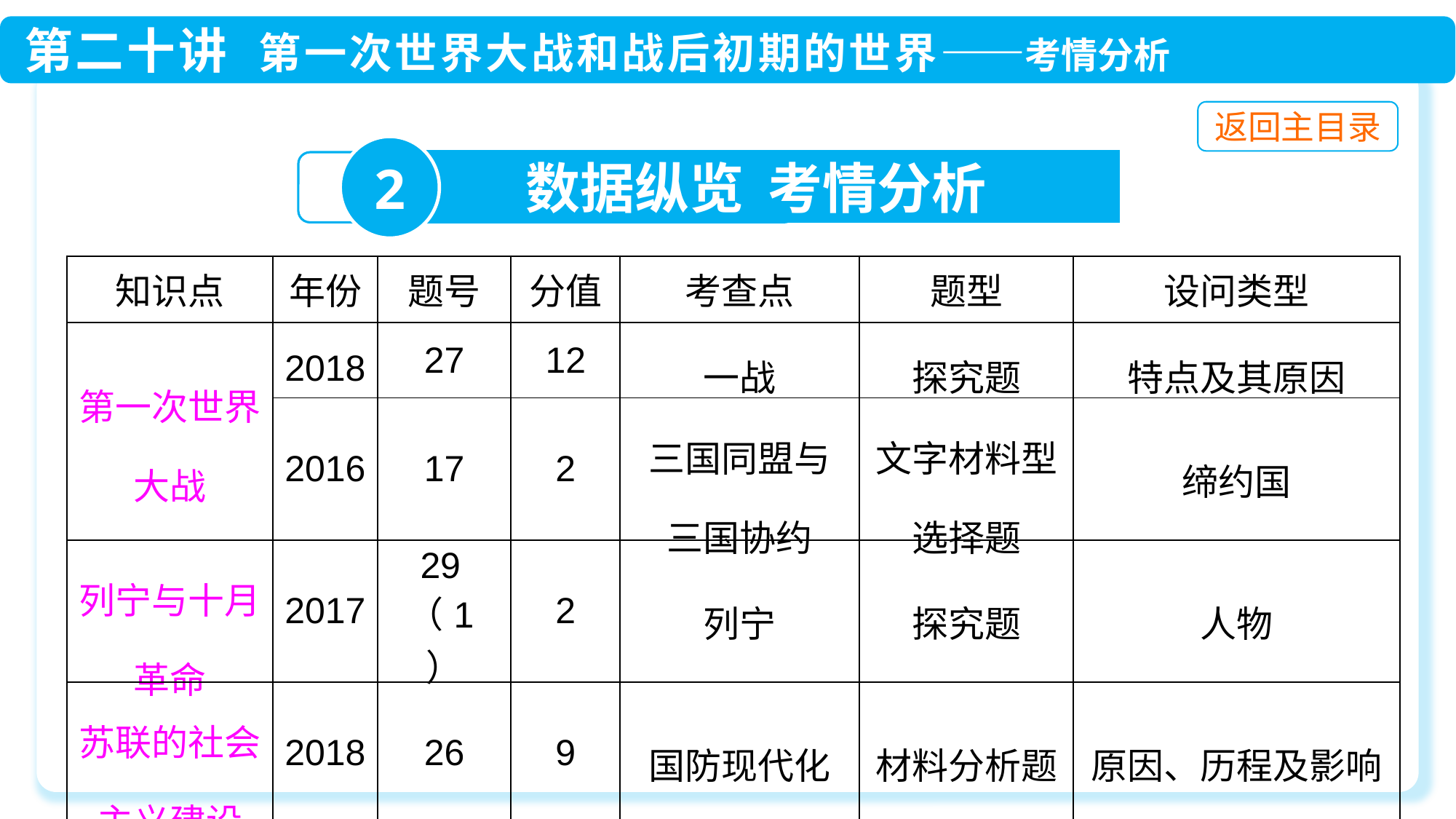

2
数据纵览  考情分析

| 知识点 | 年份 | 题号 | 分值 | 考查点 | 题型 | 设问类型 |
| --- | --- | --- | --- | --- | --- | --- |
| 第一次世界大战 | 2018 | 27 | 12 | 一战 | 探究题 | 特点及其原因 |
|  | 2016 | 17 | 2 | 三国同盟与三国协约 | 文字材料型选择题 | 缔约国 |
| 列宁与十月革命 | 2017 | 29（1） | 2 | 列宁 | 探究题 | 人物 |
| 苏联的社会主义建设 | 2018 | 26 | 9 | 国防现代化 | 材料分析题 | 原因、历程及影响 |